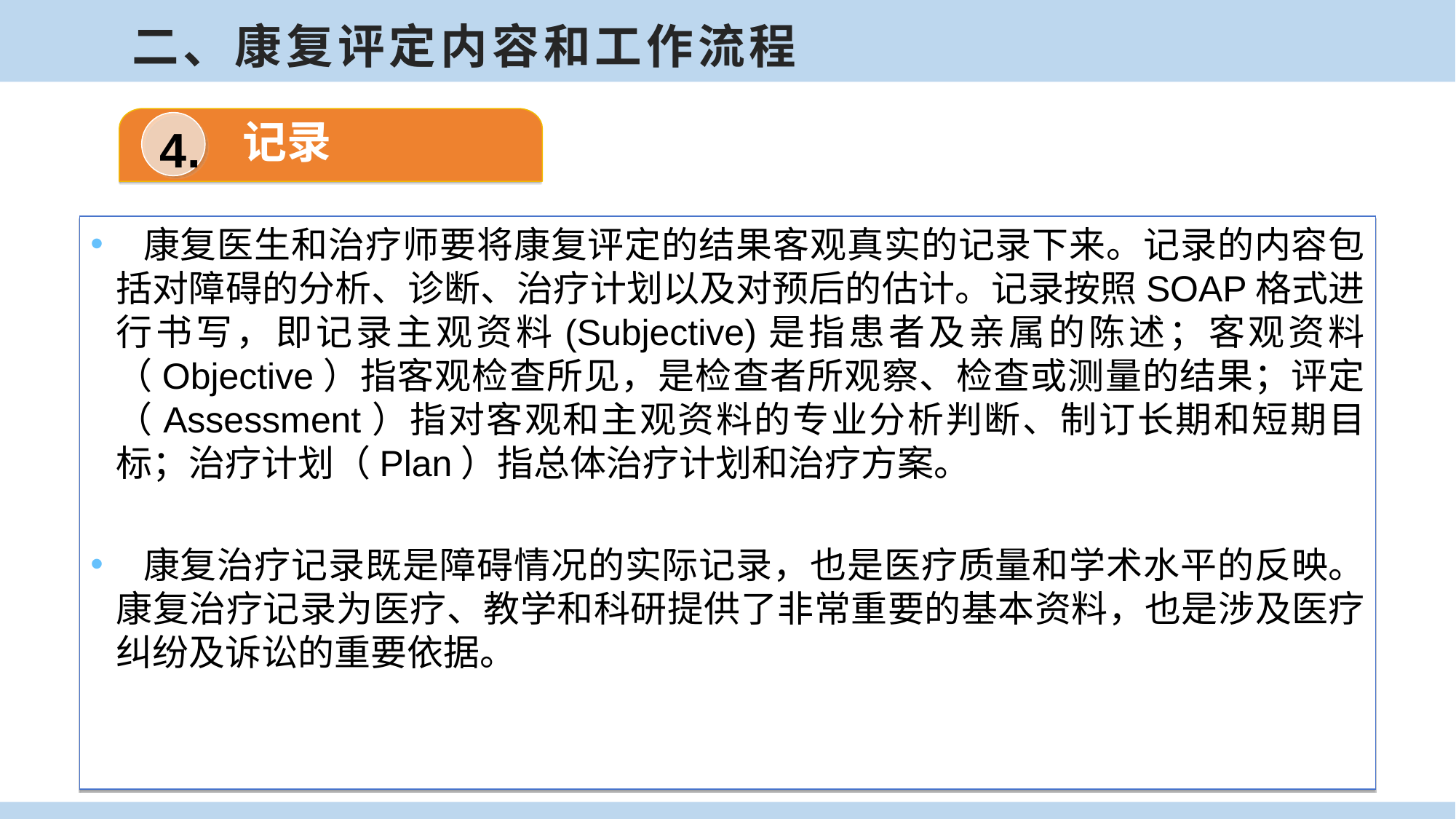

二、康复评定内容和工作流程

记录

4.
  康复医生和治疗师要将康复评定的结果客观真实的记录下来。记录的内容包括对障碍的分析、诊断、治疗计划以及对预后的估计。记录按照SOAP格式进行书写，即记录主观资料(Subjective)是指患者及亲属的陈述；客观资料（Objective）指客观检查所见，是检查者所观察、检查或测量的结果；评定（Assessment）指对客观和主观资料的专业分析判断、制订长期和短期目标；治疗计划（Plan）指总体治疗计划和治疗方案。

  康复治疗记录既是障碍情况的实际记录，也是医疗质量和学术水平的反映。康复治疗记录为医疗、教学和科研提供了非常重要的基本资料，也是涉及医疗纠纷及诉讼的重要依据。